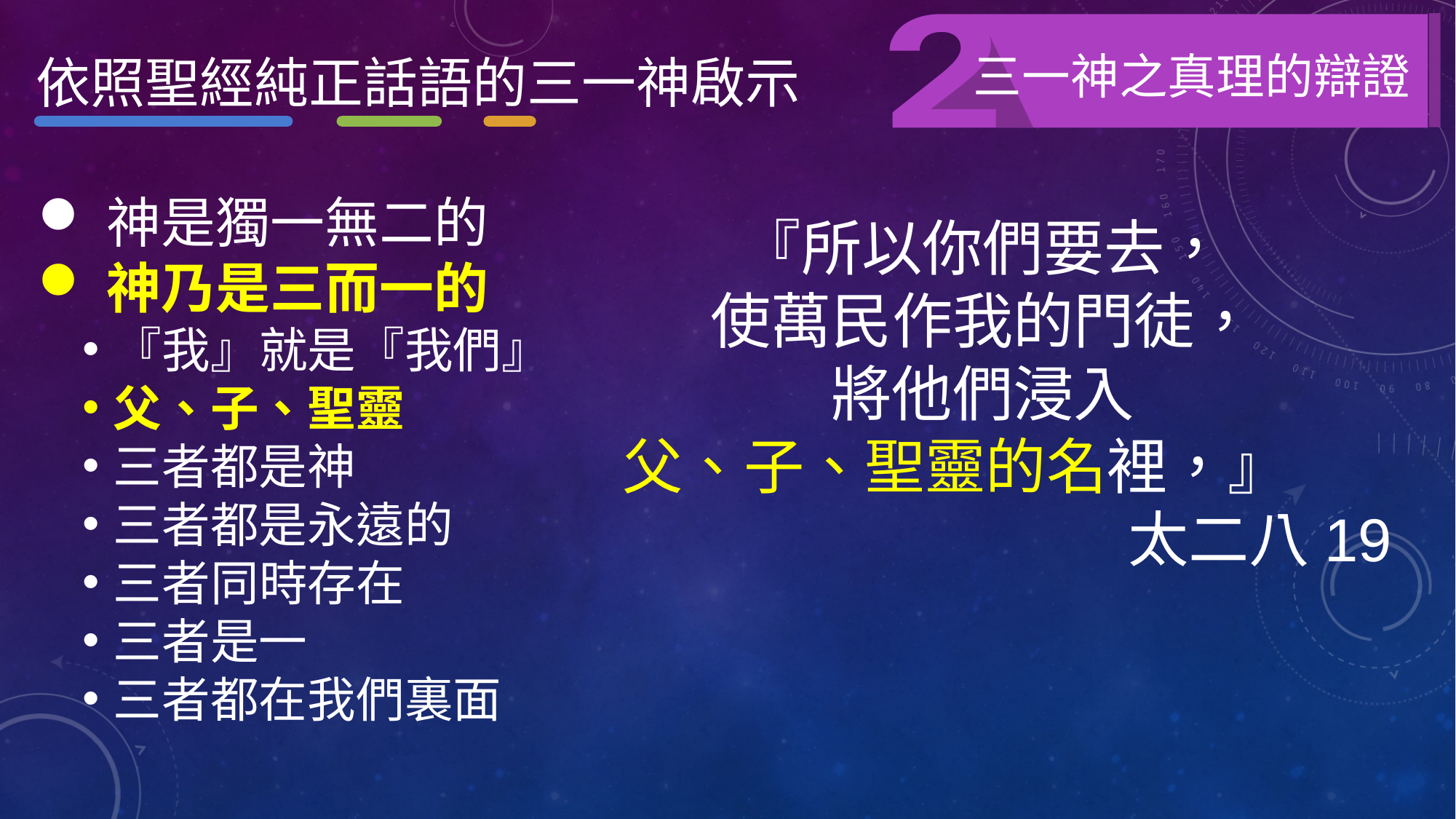

三一神之真理的辯證
依照聖經純正話語的三一神啟示

神是獨一無二的
神乃是三而一的
『我』就是『我們』
父、子、聖靈
三者都是神
三者都是永遠的
三者同時存在
三者是一
三者都在我們裏面
『所以你們要去，
使萬民作我的門徒，
將他們浸入
父、子、聖靈的名裡，』
太二八19